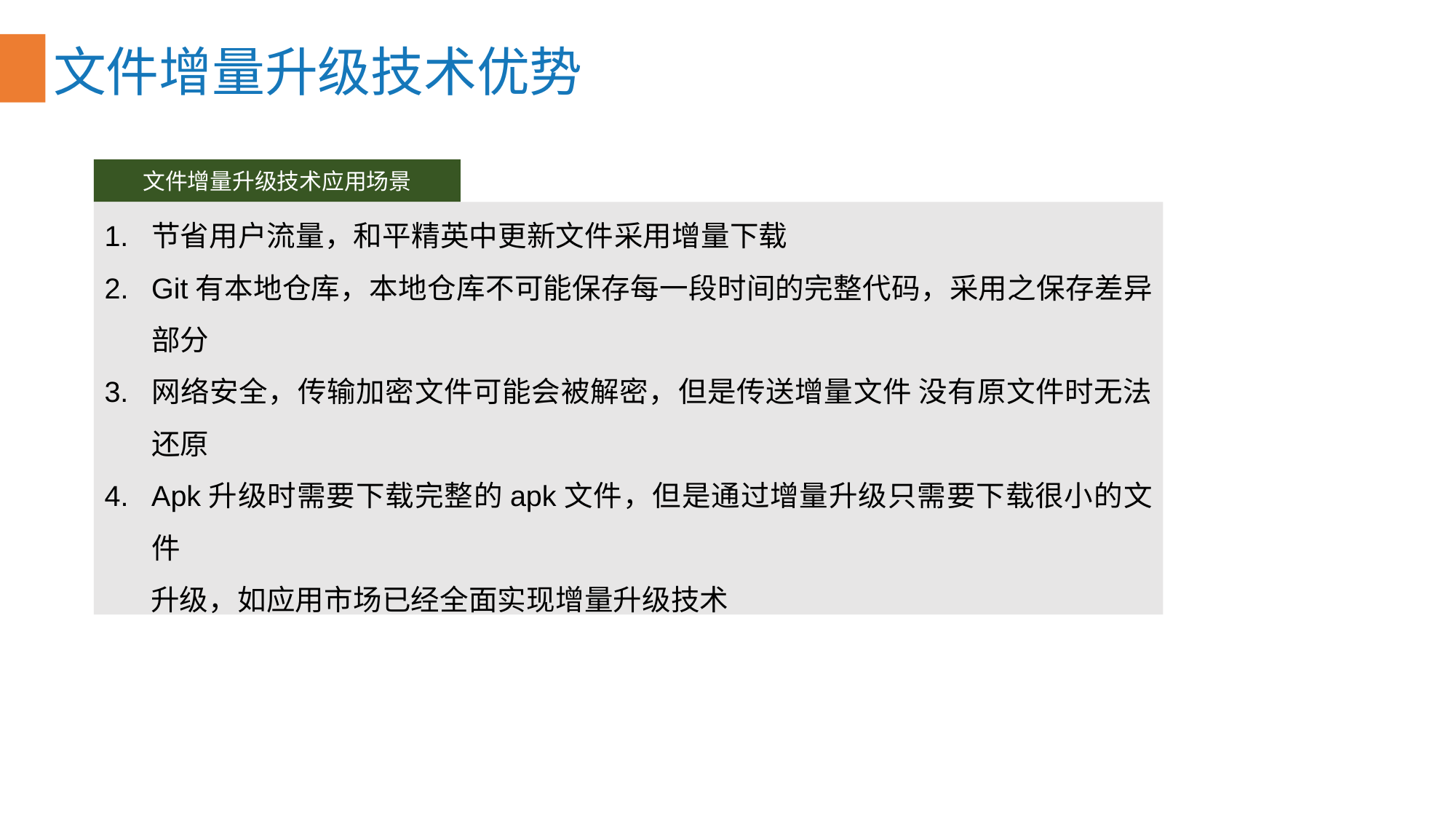

文件增量升级技术优势
文件增量升级技术应用场景
节省用户流量，和平精英中更新文件采用增量下载
Git有本地仓库，本地仓库不可能保存每一段时间的完整代码，采用之保存差异部分
网络安全，传输加密文件可能会被解密，但是传送增量文件 没有原文件时无法还原
Apk升级时需要下载完整的apk文件，但是通过增量升级只需要下载很小的文件
      升级，如应用市场已经全面实现增量升级技术